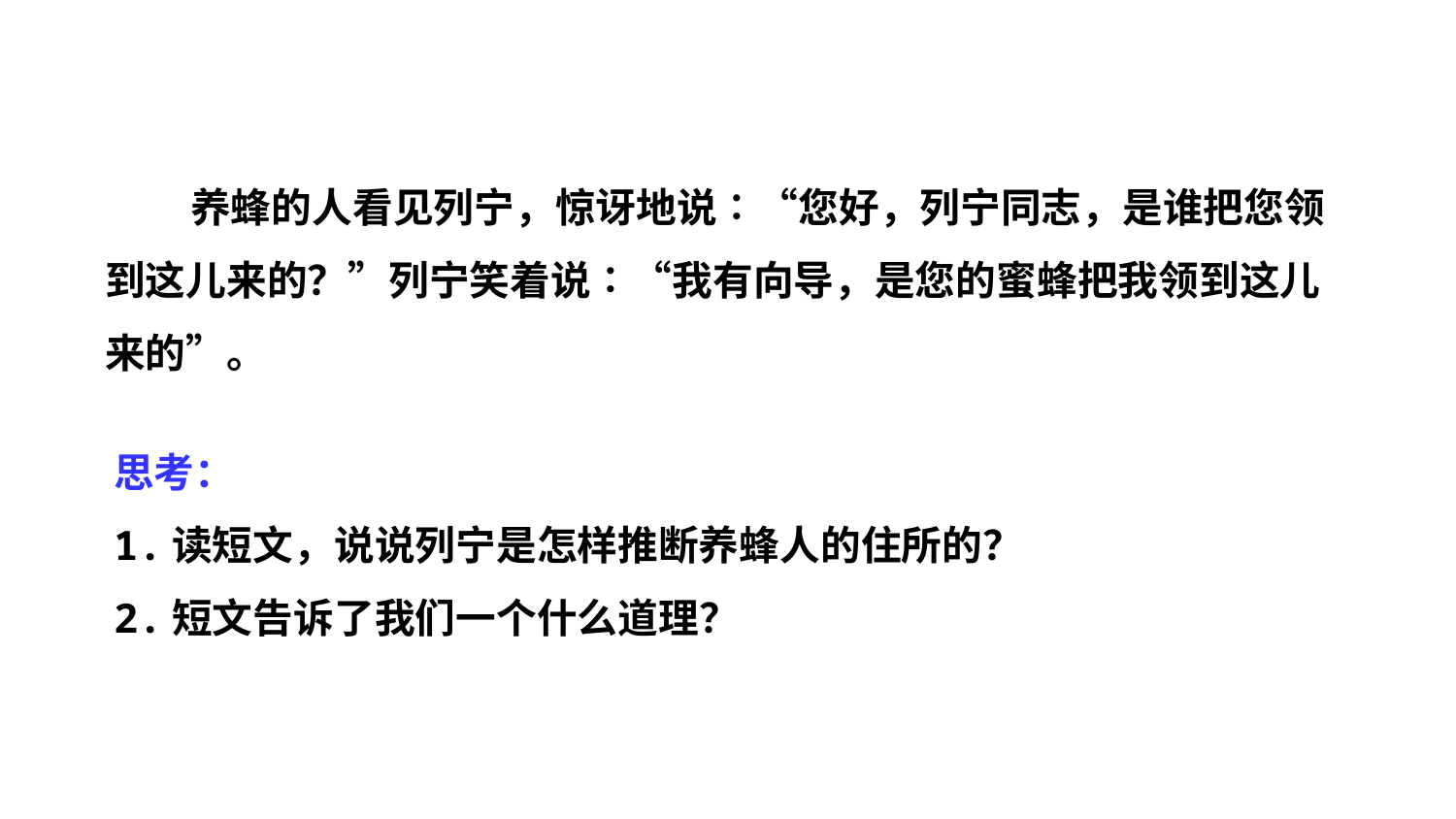

养蜂的人看见列宁，惊讶地说∶“您好，列宁同志，是谁把您领到这儿来的？”列宁笑着说∶“我有向导，是您的蜜蜂把我领到这儿来的”。
思考：
1.读短文，说说列宁是怎样推断养蜂人的住所的？
2.短文告诉了我们一个什么道理？